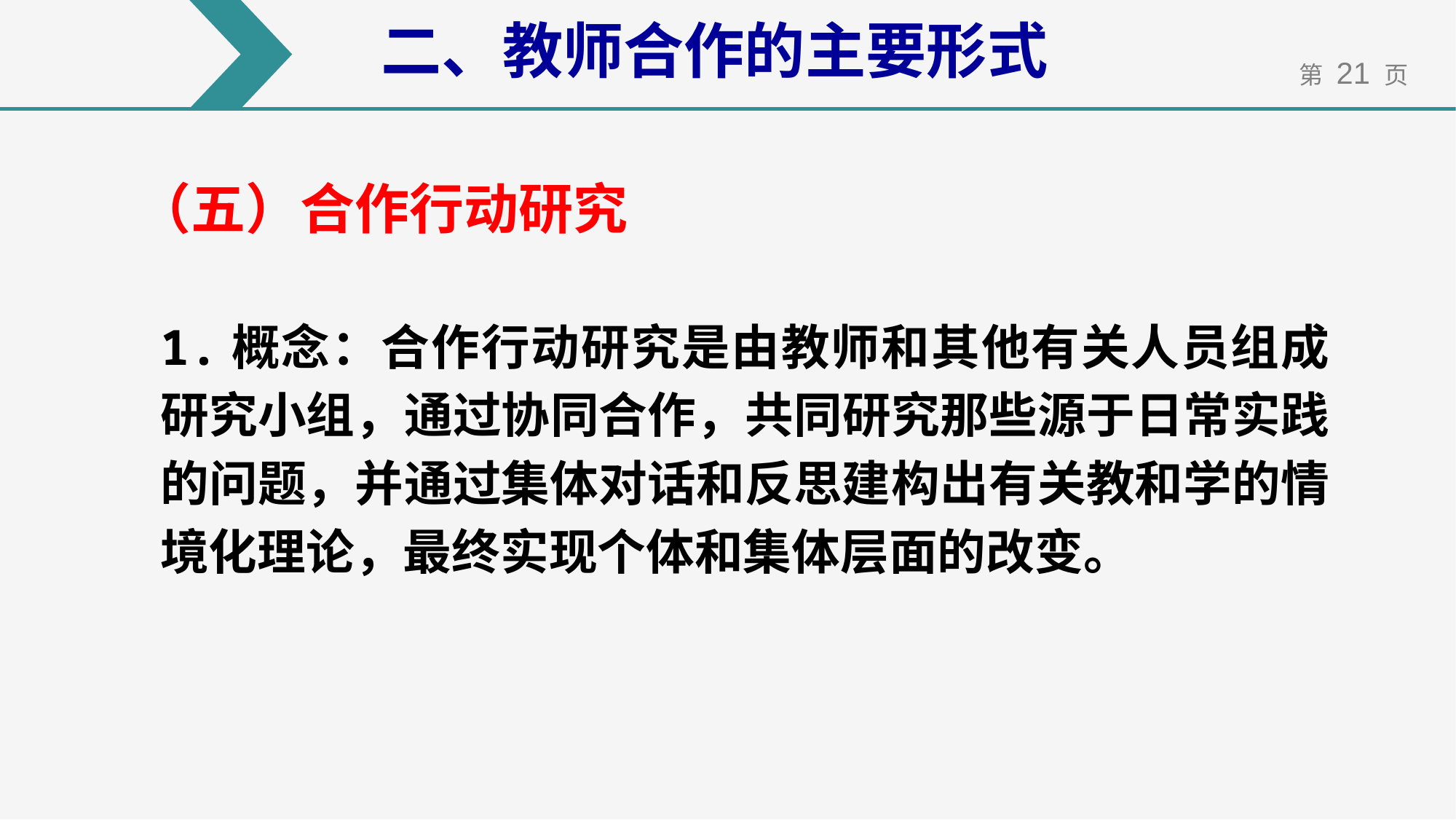

二、教师合作的主要形式
（五）合作行动研究
1.概念：合作行动研究是由教师和其他有关人员组成研究小组，通过协同合作，共同研究那些源于日常实践的问题，并通过集体对话和反思建构出有关教和学的情境化理论，最终实现个体和集体层面的改变。